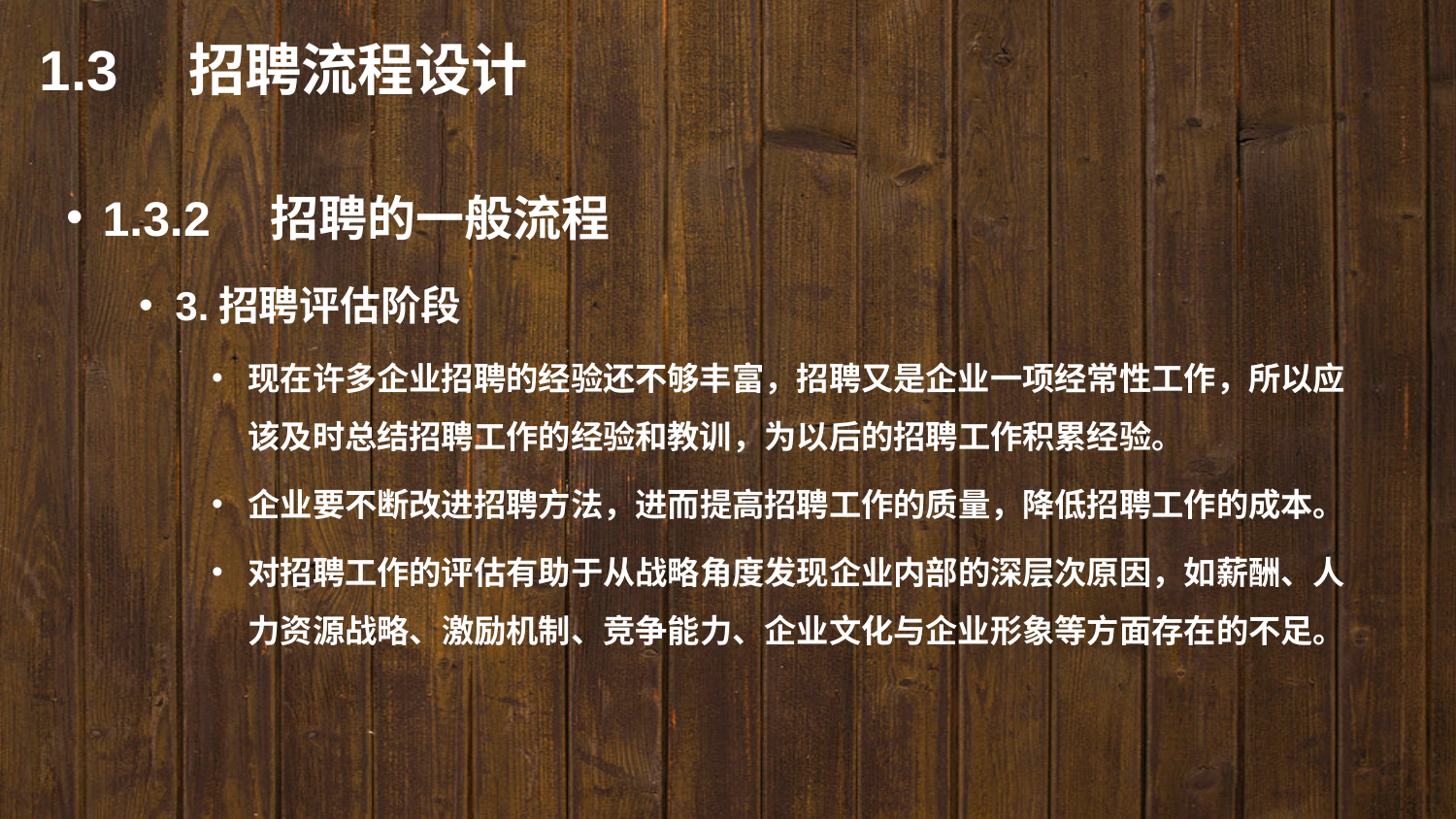

1.3　招聘流程设计
1.3.2　招聘的一般流程
3.招聘评估阶段
现在许多企业招聘的经验还不够丰富，招聘又是企业一项经常性工作，所以应该及时总结招聘工作的经验和教训，为以后的招聘工作积累经验。
企业要不断改进招聘方法，进而提高招聘工作的质量，降低招聘工作的成本。
对招聘工作的评估有助于从战略角度发现企业内部的深层次原因，如薪酬、人力资源战略、激励机制、竞争能力、企业文化与企业形象等方面存在的不足。